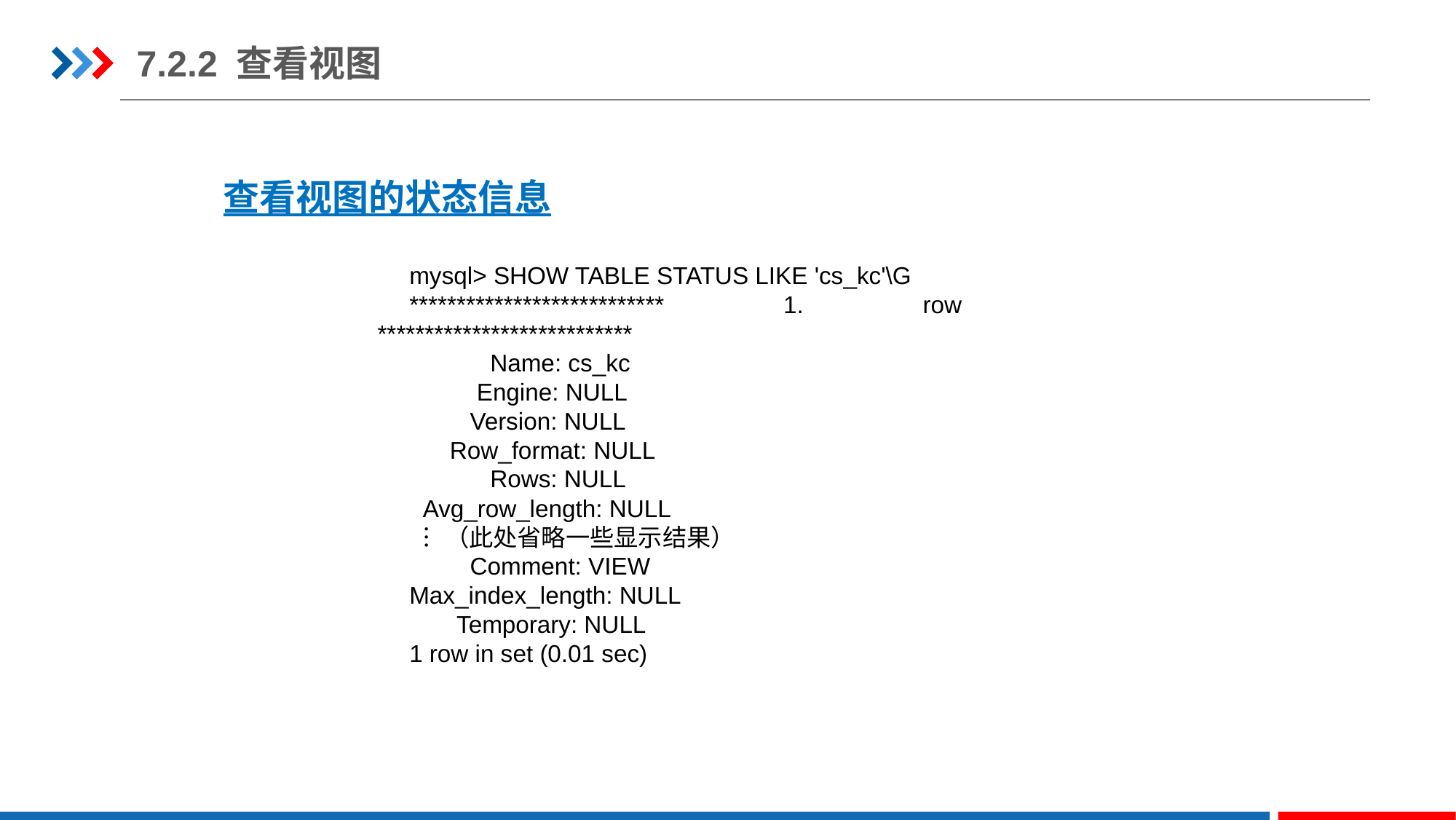

7.2.2 查看视图
查看视图的状态信息
mysql> SHOW TABLE STATUS LIKE 'cs_kc'\G
*************************** 1. row ***************************
            Name: cs_kc
          Engine: NULL
         Version: NULL
      Row_format: NULL
            Rows: NULL
  Avg_row_length: NULL
 ︙（此处省略一些显示结果）
         Comment: VIEW
Max_index_length: NULL
       Temporary: NULL
1 row in set (0.01 sec)